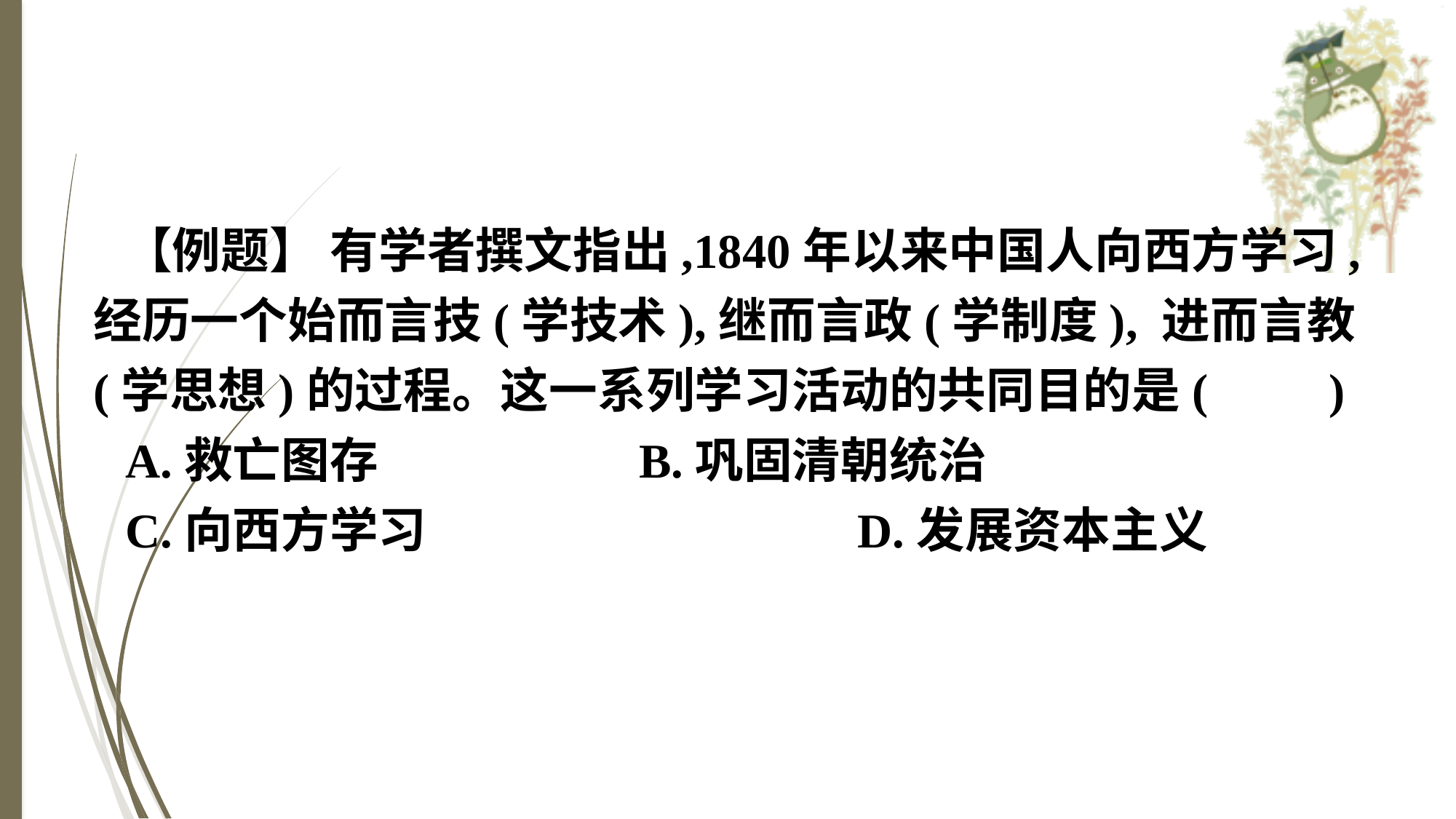

【例题】 有学者撰文指出,1840年以来中国人向西方学习,经历一个始而言技(学技术),继而言政(学制度), 进而言教(学思想)的过程。这一系列学习活动的共同目的是(　　)
A.救亡图存　　　　　	B.巩固清朝统治
C.向西方学习				D.发展资本主义